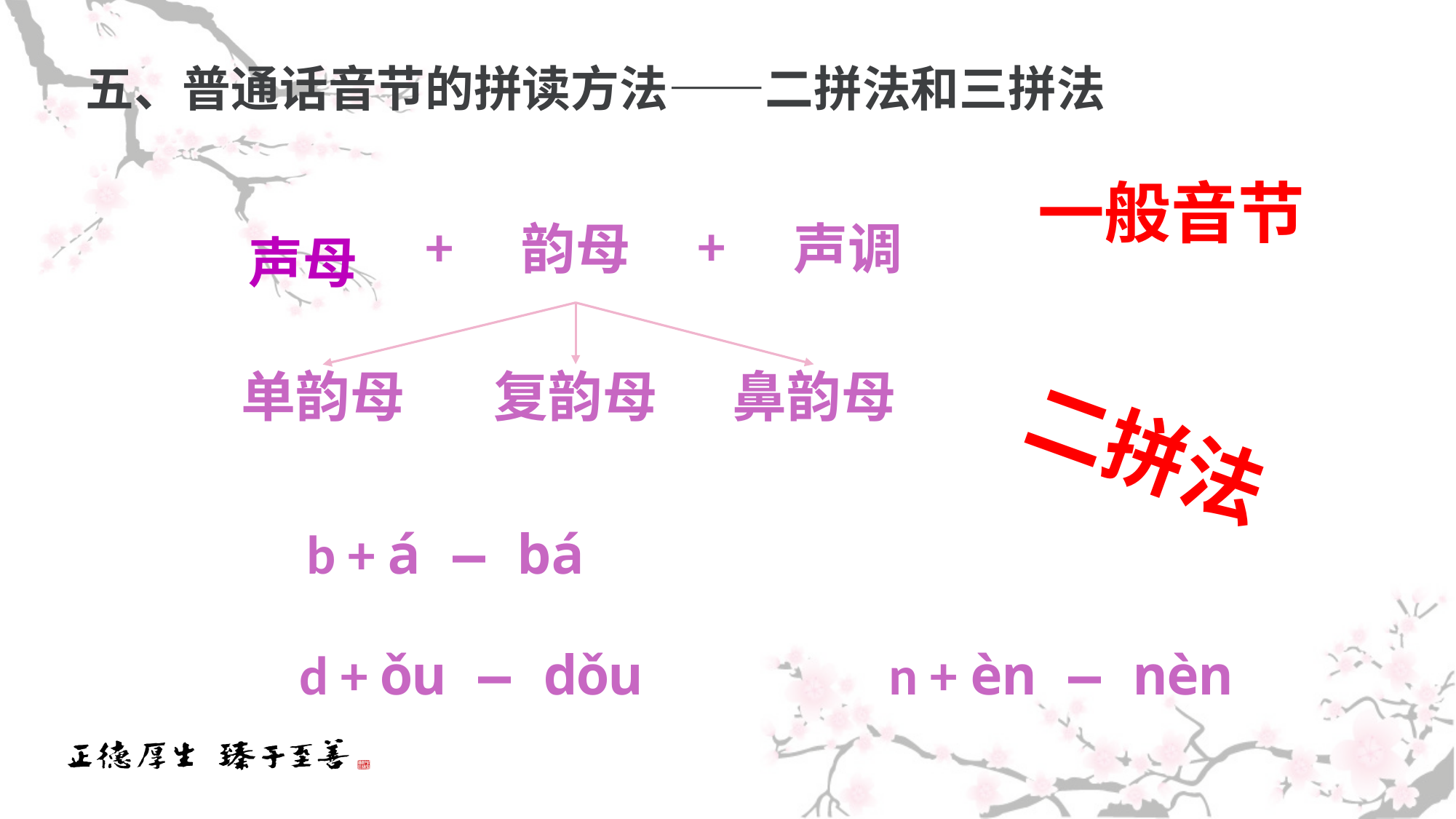

# 五、普通话音节的拼读方法——二拼法和三拼法
一般音节
+
+
声母
韵母
声调
复韵母
鼻韵母
单韵母
二拼法
b + á — bá
n + èn — nèn
d + ǒu — dǒu